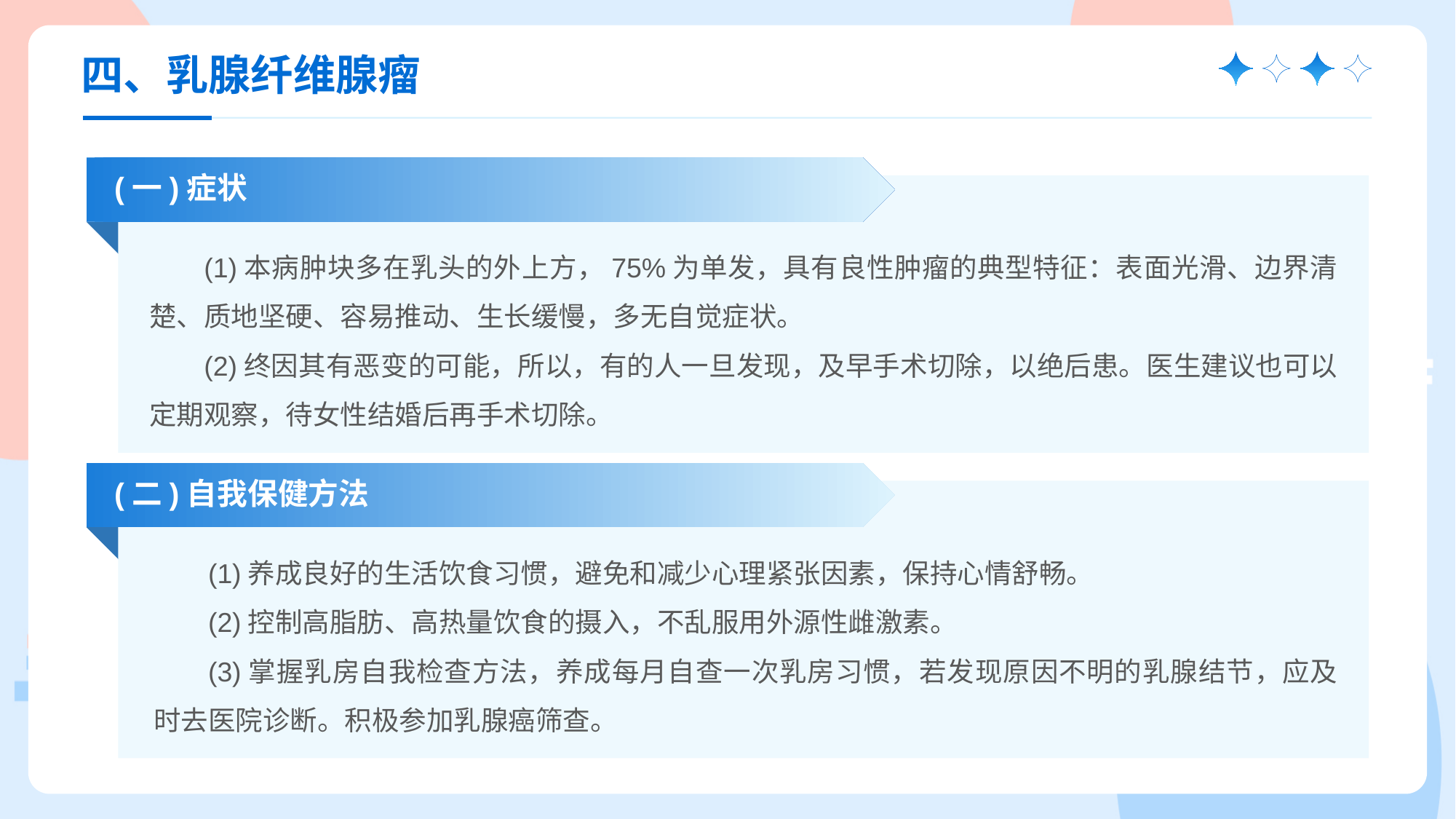

四、乳腺纤维腺瘤
(一)症状

(1)本病肿块多在乳头的外上方，75%为单发，具有良性肿瘤的典型特征：表面光滑、边界清楚、质地坚硬、容易推动、生长缓慢，多无自觉症状。
(2)终因其有恶变的可能，所以，有的人一旦发现，及早手术切除，以绝后患。医生建议也可以定期观察，待女性结婚后再手术切除。
(二)自我保健方法

(1)养成良好的生活饮食习惯，避免和减少心理紧张因素，保持心情舒畅。
(2)控制高脂肪、高热量饮食的摄入，不乱服用外源性雌激素。
(3)掌握乳房自我检查方法，养成每月自查一次乳房习惯，若发现原因不明的乳腺结节，应及时去医院诊断。积极参加乳腺癌筛查。